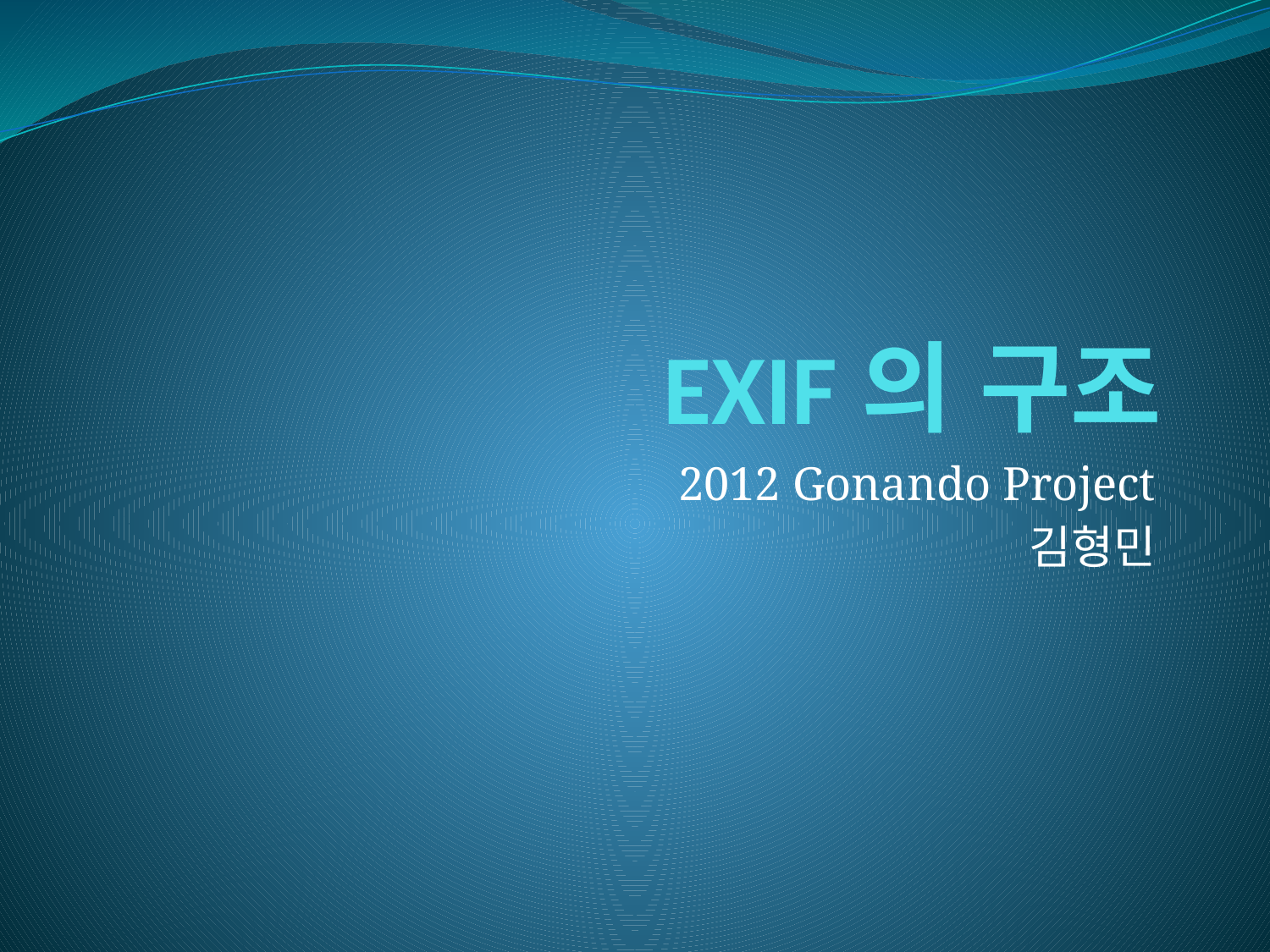

# EXIF의 구조
2012 Gonando Project
 김형민